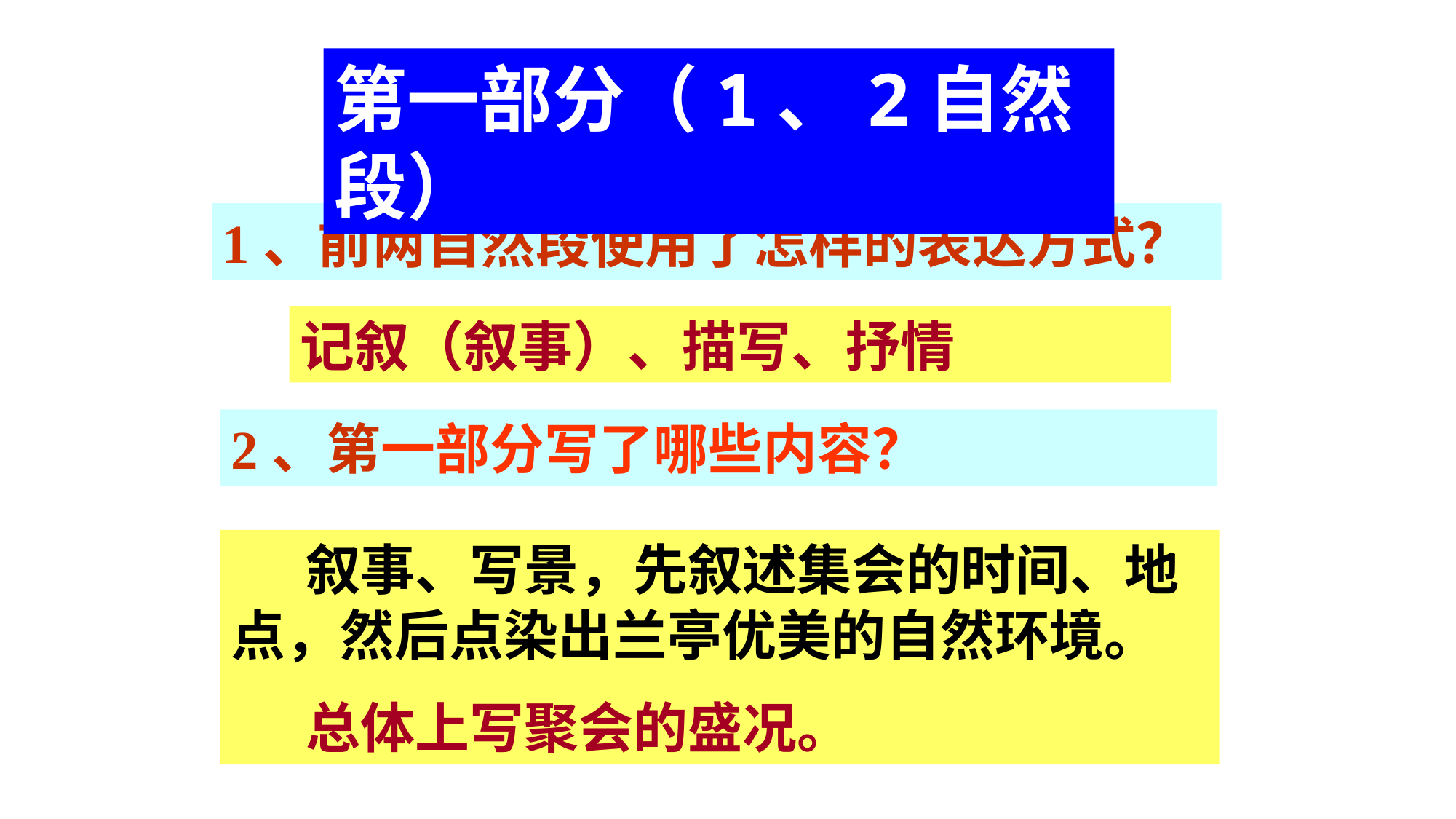

第一部分（1、2自然段）
1、前两自然段使用了怎样的表达方式？
记叙（叙事）、描写、抒情
2、第一部分写了哪些内容？
叙事、写景，先叙述集会的时间、地点，然后点染出兰亭优美的自然环境。
总体上写聚会的盛况。